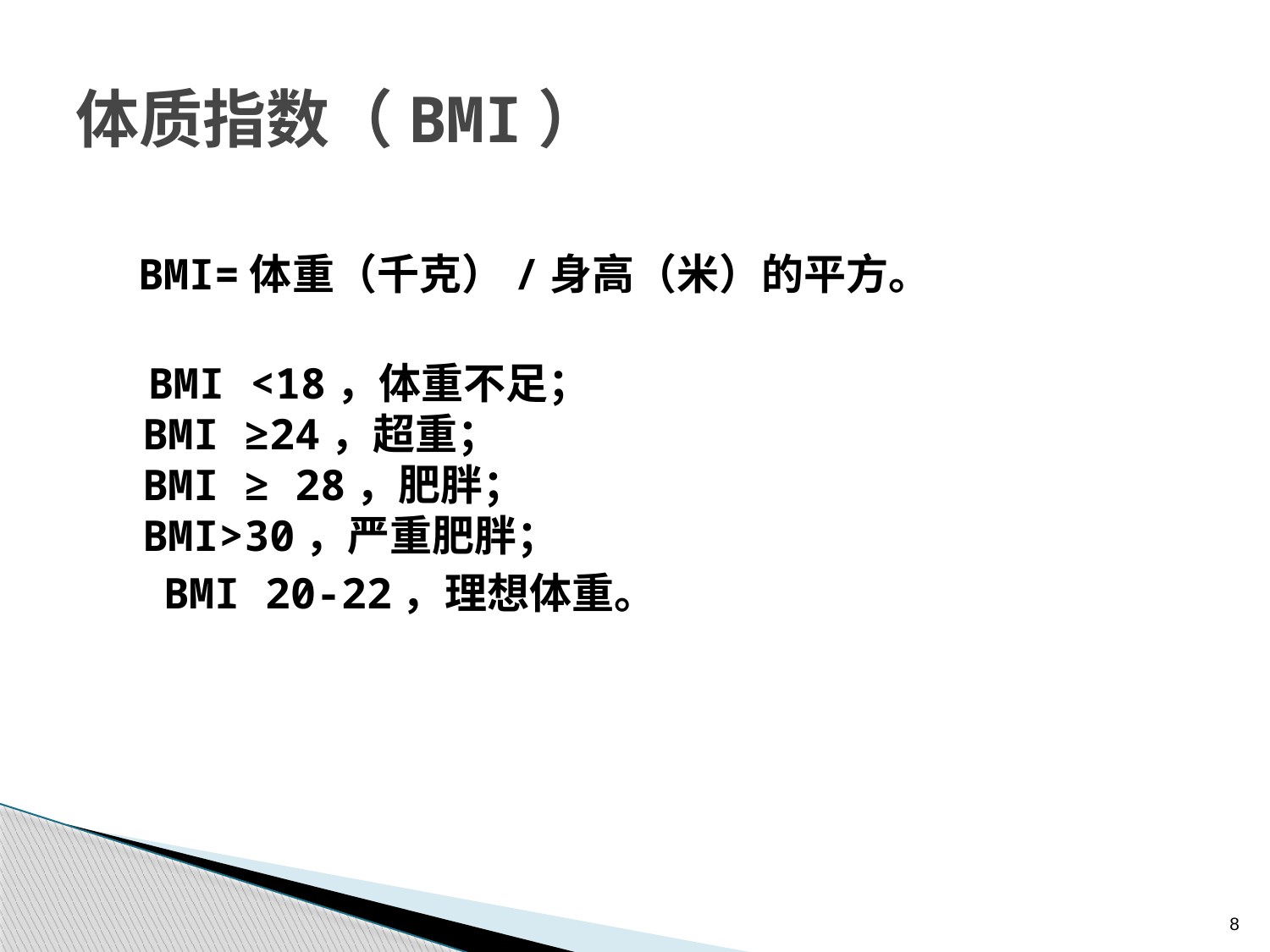

# 体质指数（BMI）

  BMI=体重（千克）/身高（米）的平方。
 BMI <18，体重不足；
 BMI ≥24，超重；
 BMI ≥ 28，肥胖；
 BMI>30，严重肥胖；
   BMI 20-22，理想体重。
8